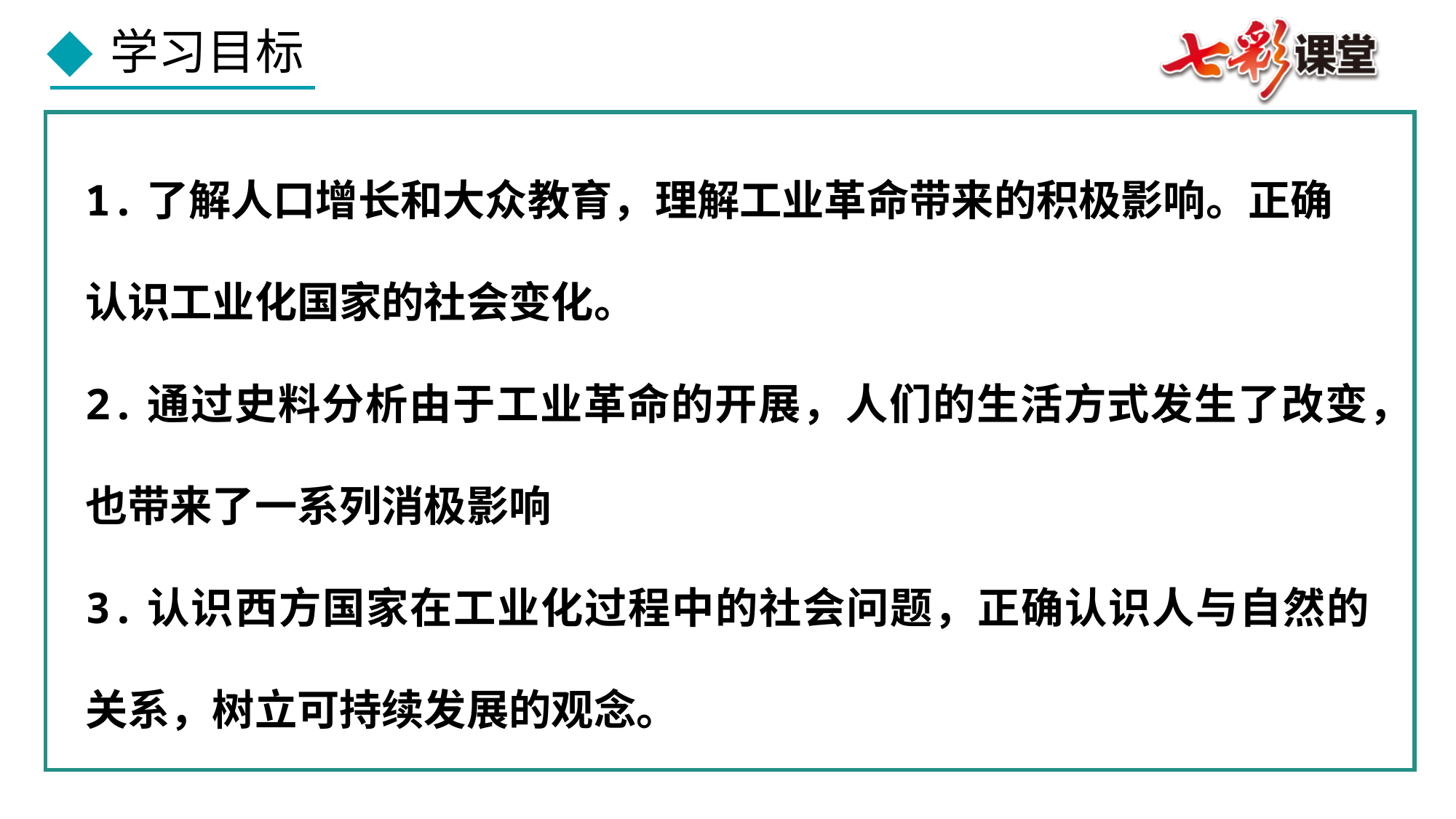

1.了解人口增长和大众教育，理解工业革命带来的积极影响。正确认识工业化国家的社会变化。
2.通过史料分析由于工业革命的开展，人们的生活方式发生了改变，也带来了一系列消极影响
3.认识西方国家在工业化过程中的社会问题，正确认识人与自然的关系，树立可持续发展的观念。